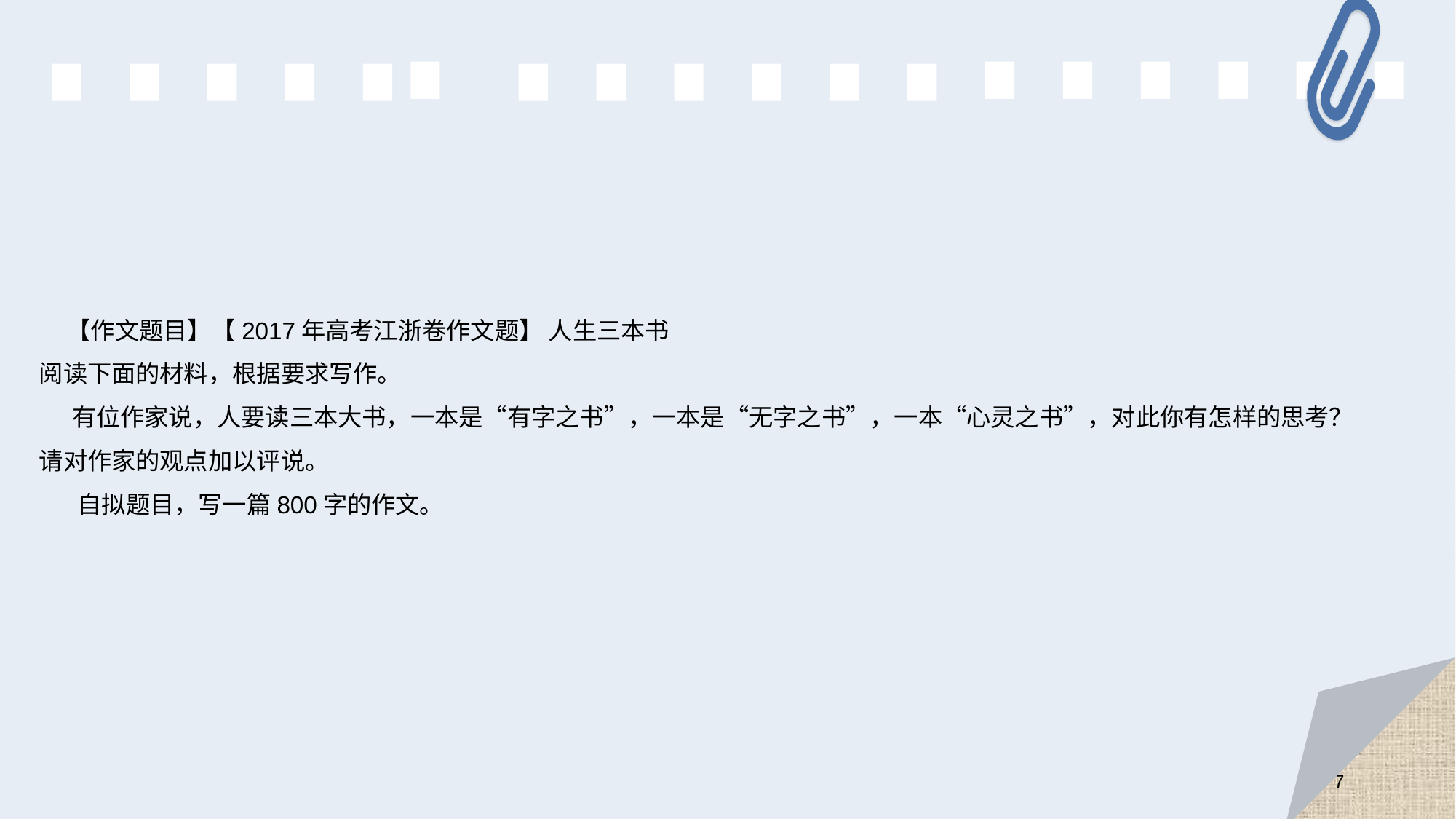

【作文题目】【2017年高考江浙卷作文题】 人生三本书
阅读下面的材料，根据要求写作。
     有位作家说，人要读三本大书，一本是“有字之书”，一本是“无字之书”，一本“心灵之书”，对此你有怎样的思考？请对作家的观点加以评说。
      自拟题目，写一篇800字的作文。
7